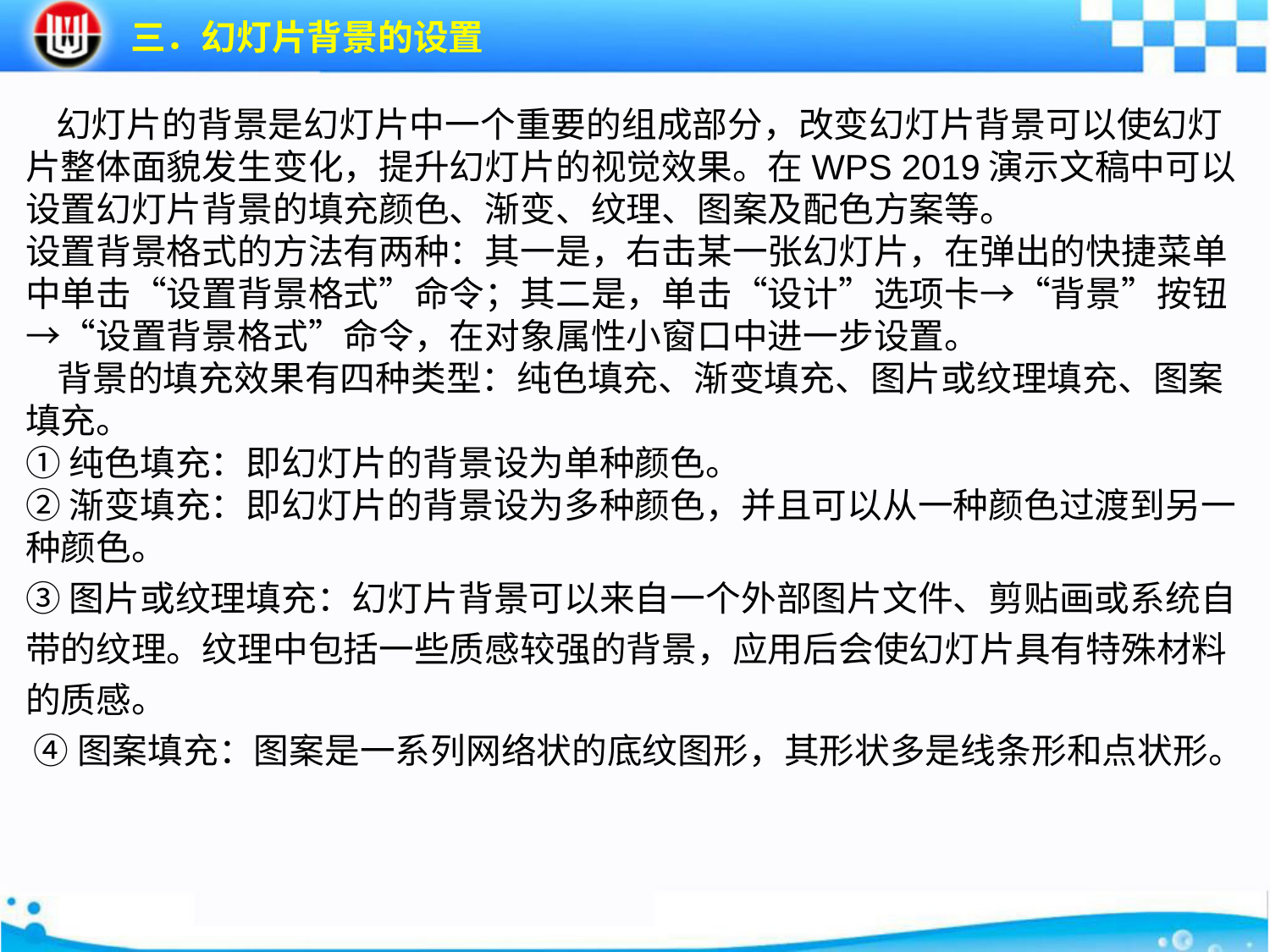

三．幻灯片背景的设置

   幻灯片的背景是幻灯片中一个重要的组成部分，改变幻灯片背景可以使幻灯片整体面貌发生变化，提升幻灯片的视觉效果。在WPS 2019演示文稿中可以设置幻灯片背景的填充颜色、渐变、纹理、图案及配色方案等。设置背景格式的方法有两种：其一是，右击某一张幻灯片，在弹出的快捷菜单中单击“设置背景格式”命令；其二是，单击“设计”选项卡→“背景”按钮→“设置背景格式”命令，在对象属性小窗口中进一步设置。   背景的填充效果有四种类型：纯色填充、渐变填充、图片或纹理填充、图案填充。①纯色填充：即幻灯片的背景设为单种颜色。②渐变填充：即幻灯片的背景设为多种颜色，并且可以从一种颜色过渡到另一种颜色。③图片或纹理填充：幻灯片背景可以来自一个外部图片文件、剪贴画或系统自带的纹理。纹理中包括一些质感较强的背景，应用后会使幻灯片具有特殊材料的质感。
 ④图案填充：图案是一系列网络状的底纹图形，其形状多是线条形和点状形。